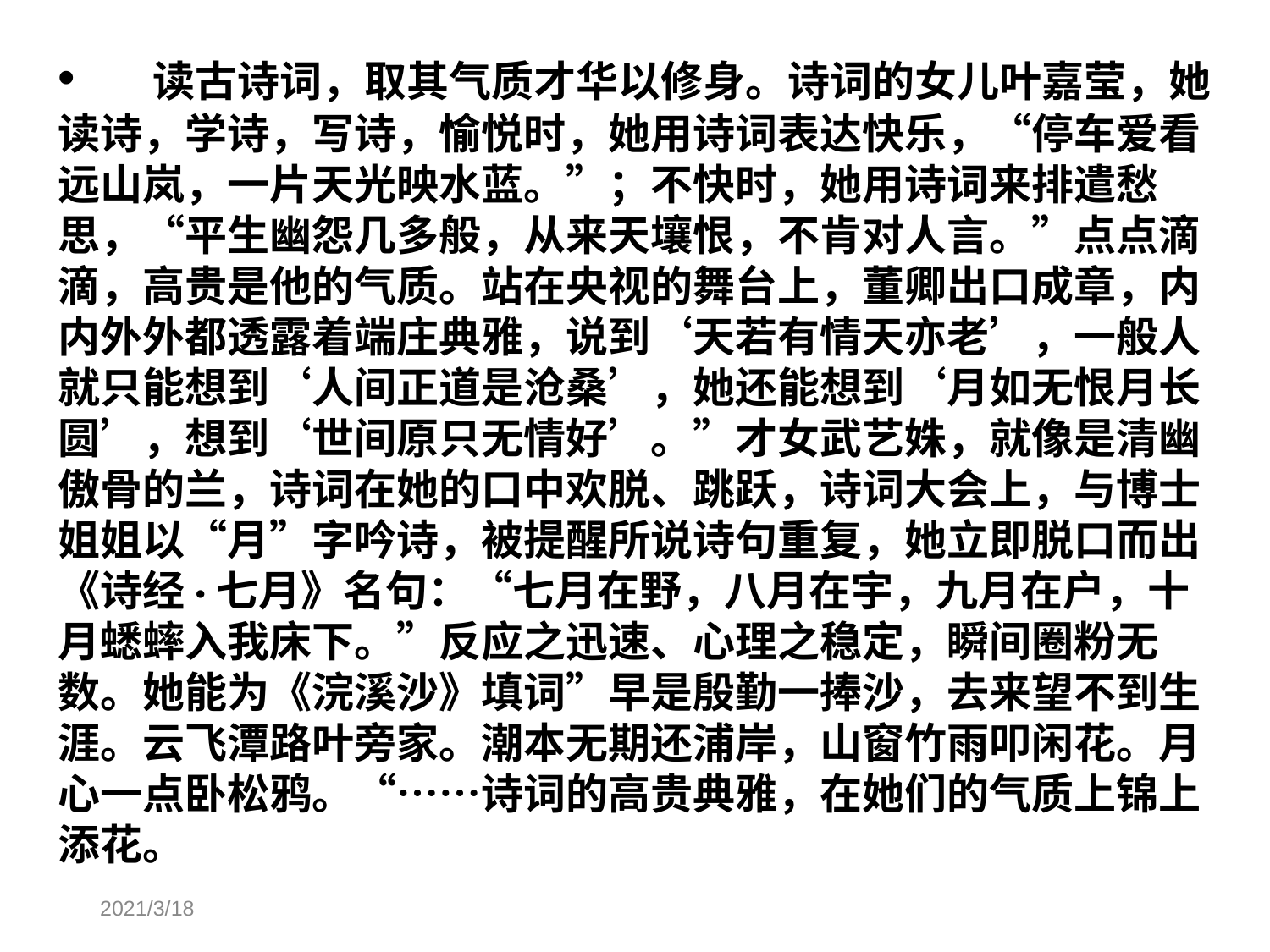

读古诗词，取其气质才华以修身。诗词的女儿叶嘉莹，她读诗，学诗，写诗，愉悦时，她用诗词表达快乐，“停车爱看远山岚，一片天光映水蓝。”；不快时，她用诗词来排遣愁思，“平生幽怨几多般，从来天壤恨，不肯对人言。”点点滴滴，高贵是他的气质。站在央视的舞台上，董卿出口成章，内内外外都透露着端庄典雅，说到‘天若有情天亦老’，一般人就只能想到‘人间正道是沧桑’，她还能想到‘月如无恨月长圆’，想到‘世间原只无情好’。”才女武艺姝，就像是清幽傲骨的兰，诗词在她的口中欢脱、跳跃，诗词大会上，与博士姐姐以“月”字吟诗，被提醒所说诗句重复，她立即脱口而出《诗经·七月》名句：“七月在野，八月在宇，九月在户，十月蟋蟀入我床下。”反应之迅速、心理之稳定，瞬间圈粉无数。她能为《浣溪沙》填词”早是殷勤一捧沙，去来望不到生涯。云飞潭路叶旁家。潮本无期还浦岸，山窗竹雨叩闲花。月心一点卧松鸦。“……诗词的高贵典雅，在她们的气质上锦上添花。

2021/3/18